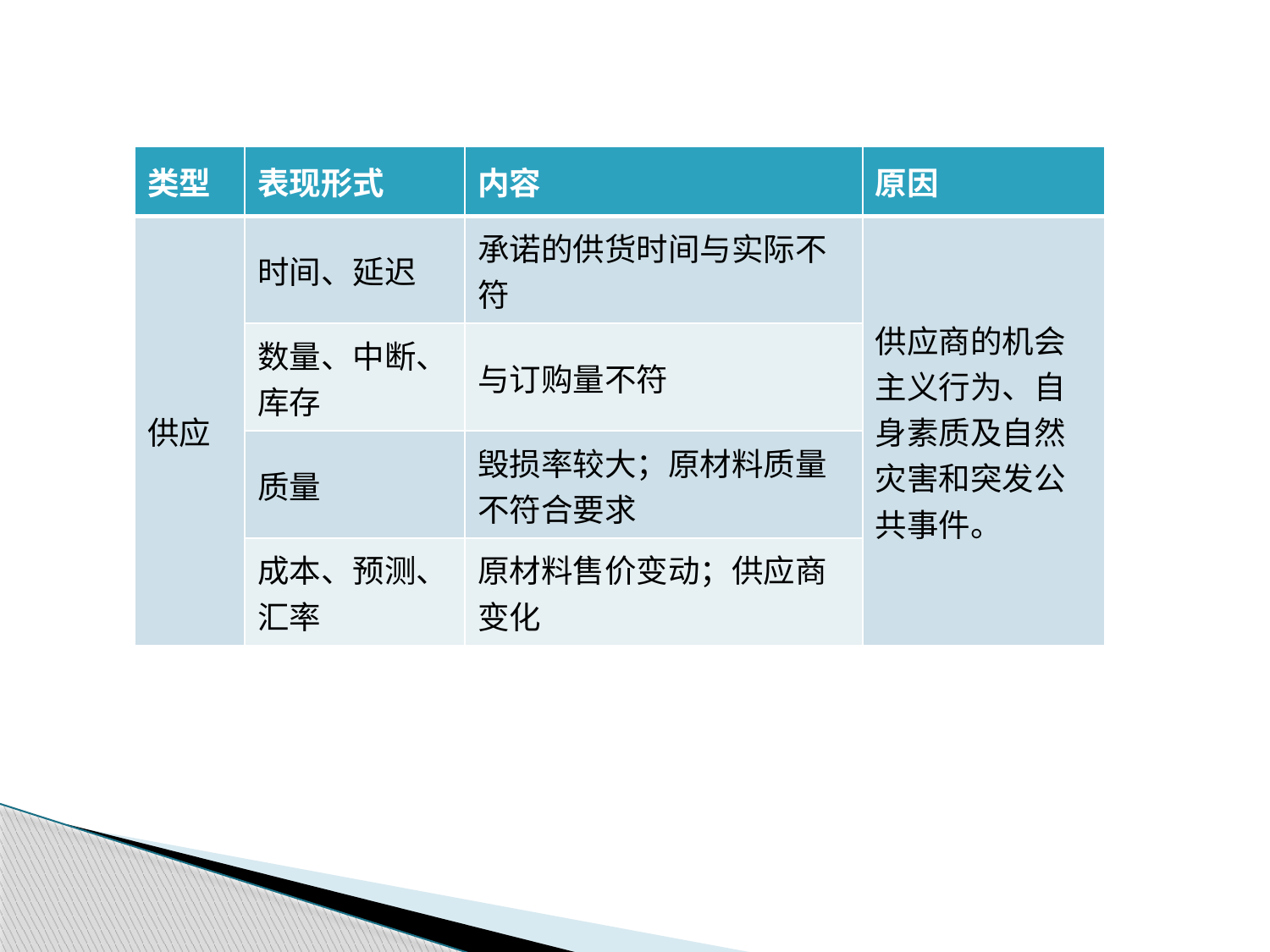

| 类型 | 表现形式 | 内容 | 原因 |
| --- | --- | --- | --- |
| 供应 | 时间、延迟 | 承诺的供货时间与实际不符 | 供应商的机会主义行为、自身素质及自然灾害和突发公共事件。 |
|  | 数量、中断、库存 | 与订购量不符 |  |
|  | 质量 | 毁损率较大；原材料质量不符合要求 |  |
|  | 成本、预测、汇率 | 原材料售价变动；供应商变化 |  |